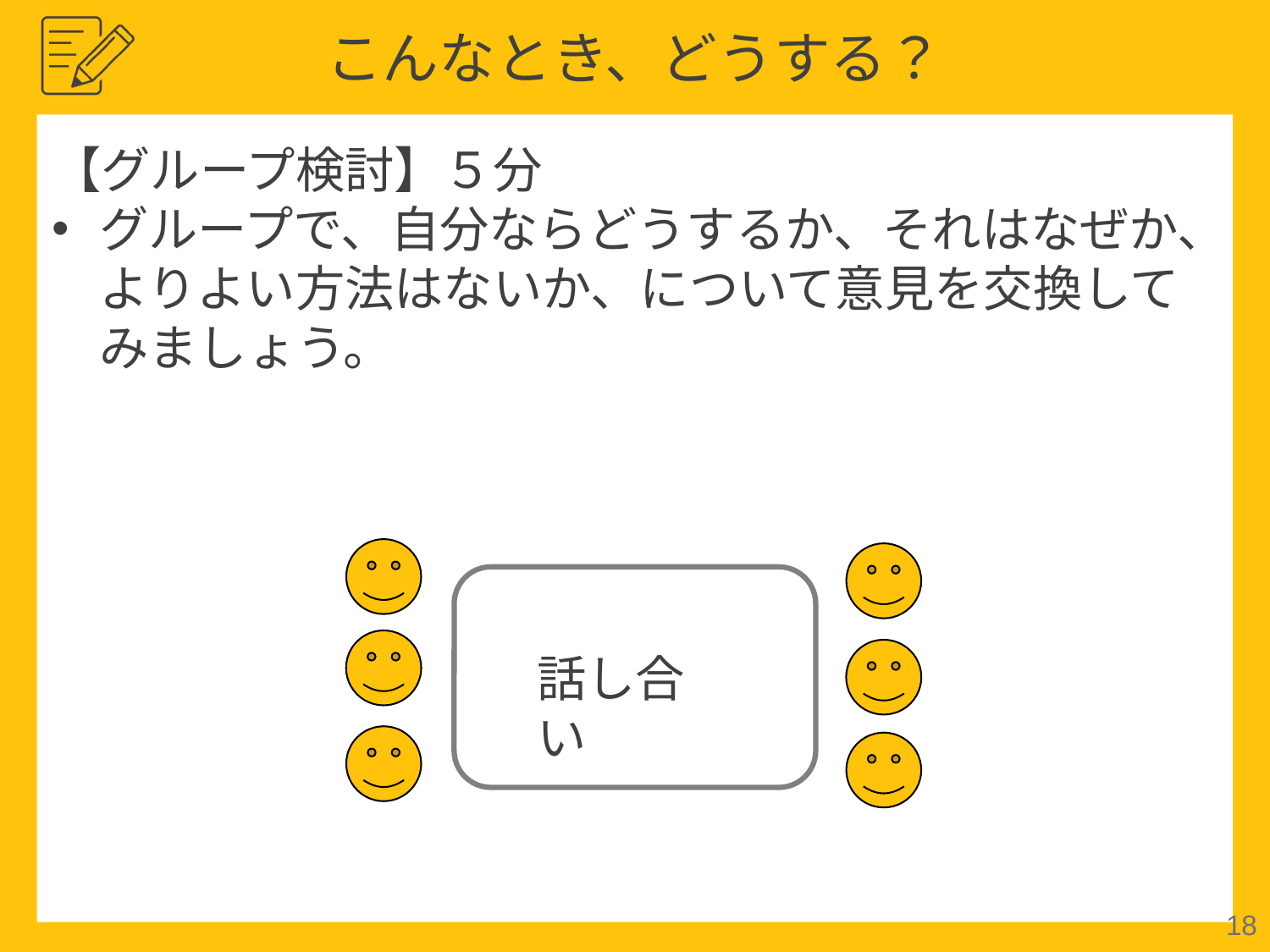

こんなとき、どうする？
【グループ検討】５分
グループで、自分ならどうするか、それはなぜか、よりよい方法はないか、について意見を交換してみましょう。

話し合い

話し合い

18